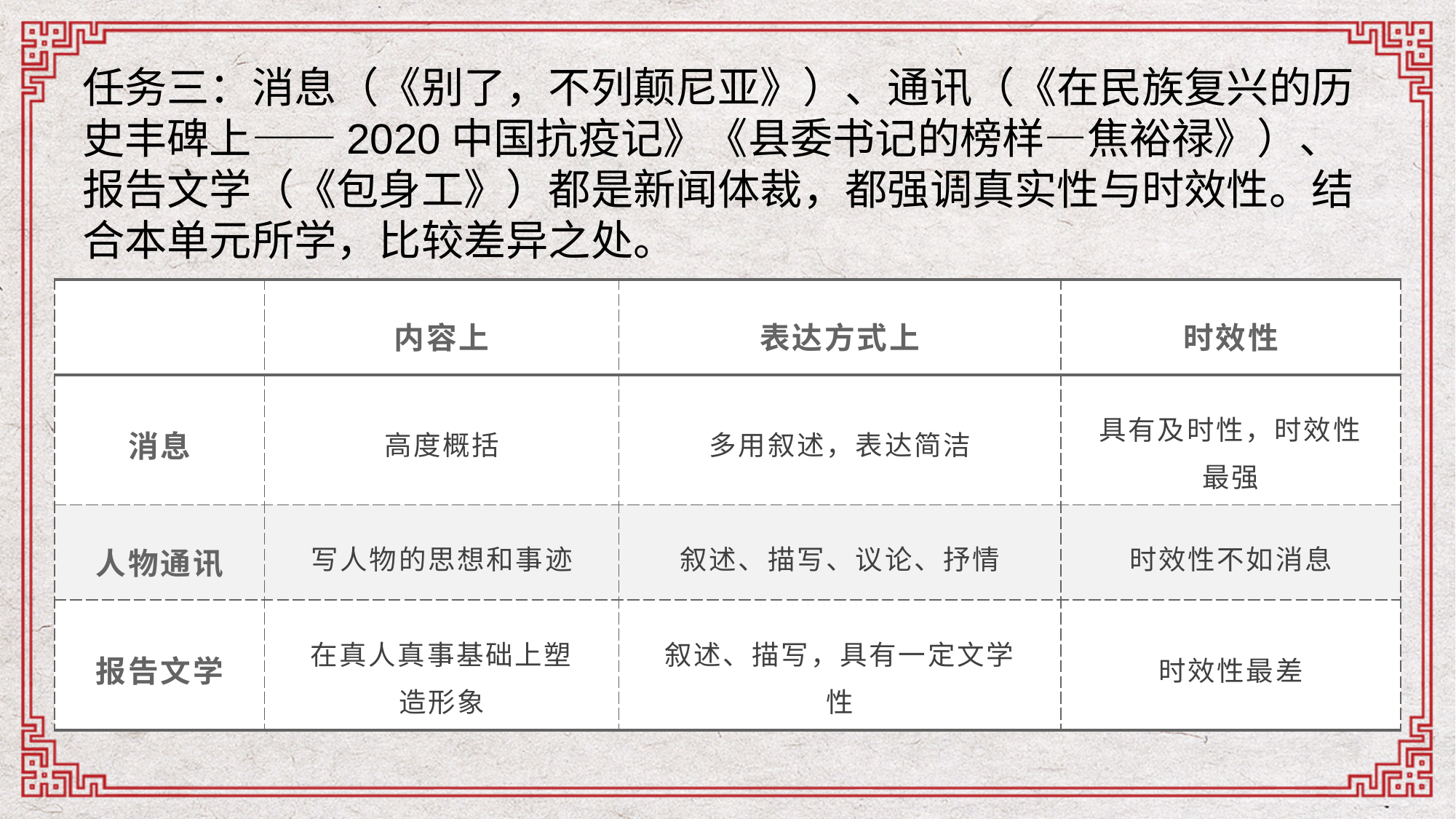

任务三：消息（《别了，不列颠尼亚》）、通讯（《在民族复兴的历史丰碑上——2020中国抗疫记》《县委书记的榜样—焦裕禄》）、报告文学（《包身工》）都是新闻体裁，都强调真实性与时效性。结合本单元所学，比较差异之处。
|  | 内容上 | 表达方式上 | 时效性 |
| --- | --- | --- | --- |
| 消息 | 高度概括 | 多用叙述，表达简洁 | 具有及时性，时效性最强 |
| 人物通讯 | 写人物的思想和事迹 | 叙述、描写、议论、抒情 | 时效性不如消息 |
| 报告文学 | 在真人真事基础上塑造形象 | 叙述、描写，具有一定文学性 | 时效性最差 |